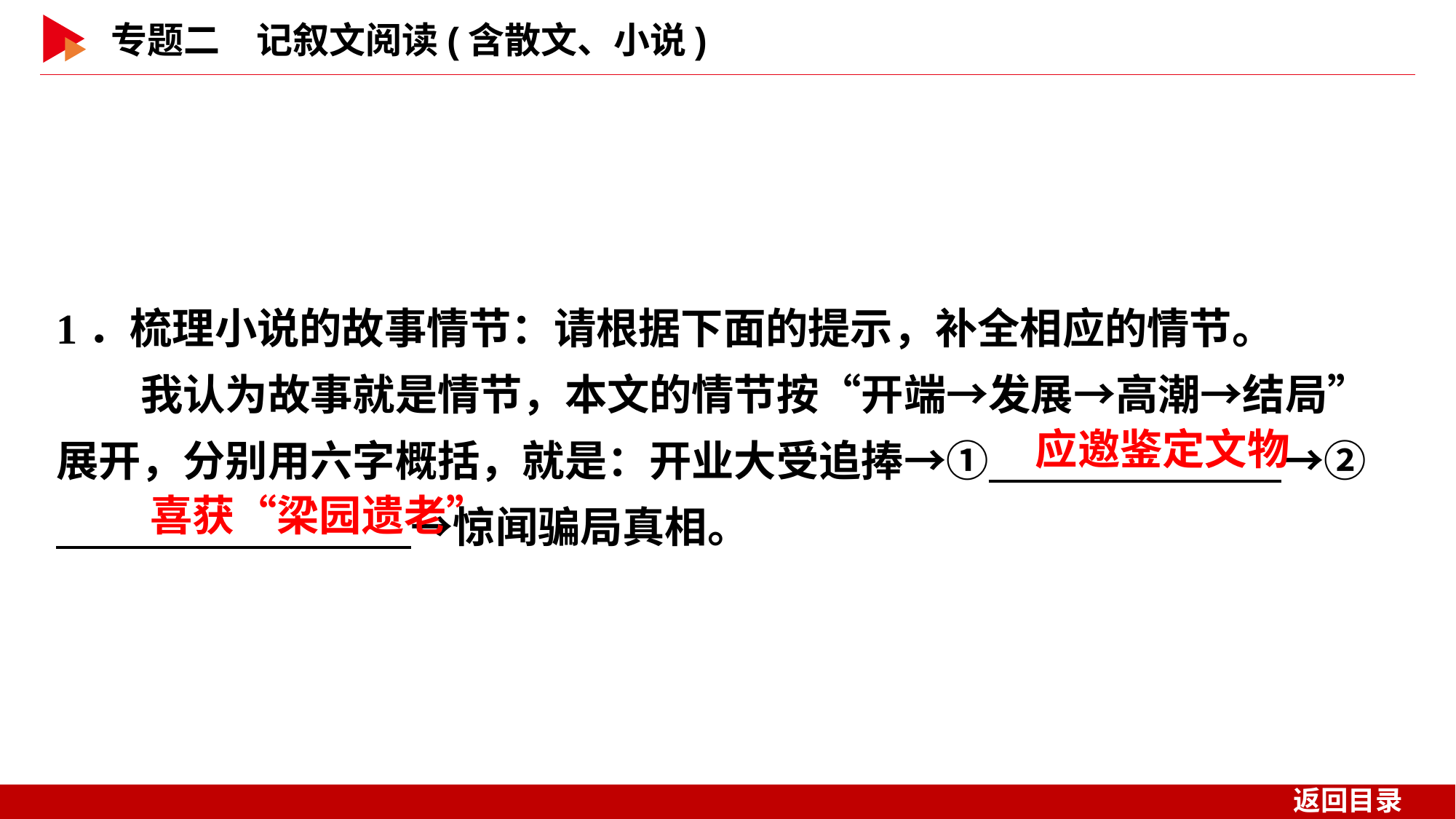

1．梳理小说的故事情节：请根据下面的提示，补全相应的情节。
　　我认为故事就是情节，本文的情节按“开端→发展→高潮→结局”展开，分别用六字概括，就是：开业大受追捧→①　                          →② 　                            　→惊闻骗局真相。
应邀鉴定文物
喜获“梁园遗老”